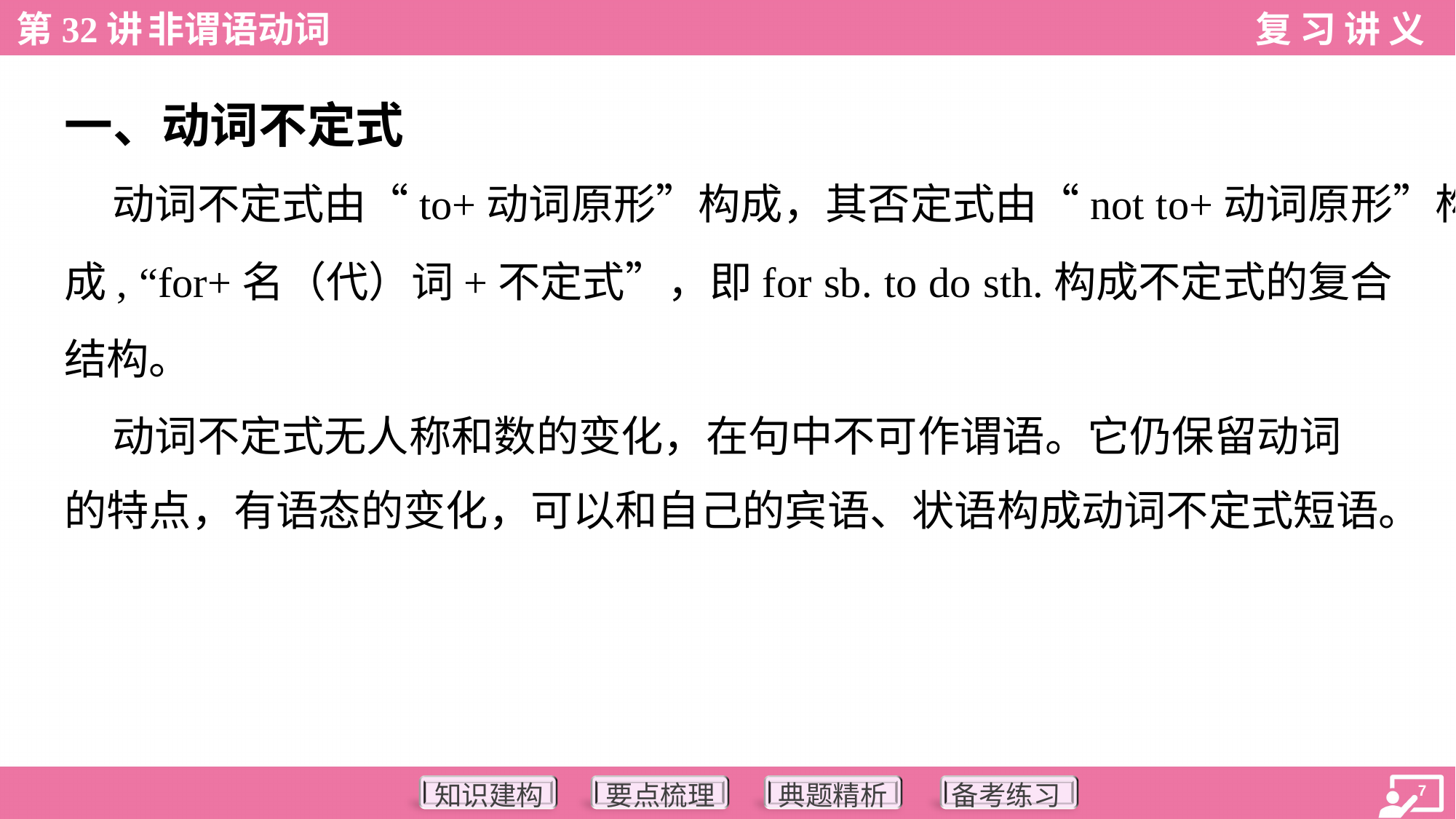

一、动词不定式
    动词不定式由“to+动词原形”构成，其否定式由“not to+动词原形”构
成, “for+名（代）词+不定式”，即for sb. to do sth.构成不定式的复合
结构。
    动词不定式无人称和数的变化，在句中不可作谓语。它仍保留动词
的特点，有语态的变化，可以和自己的宾语、状语构成动词不定式短语。